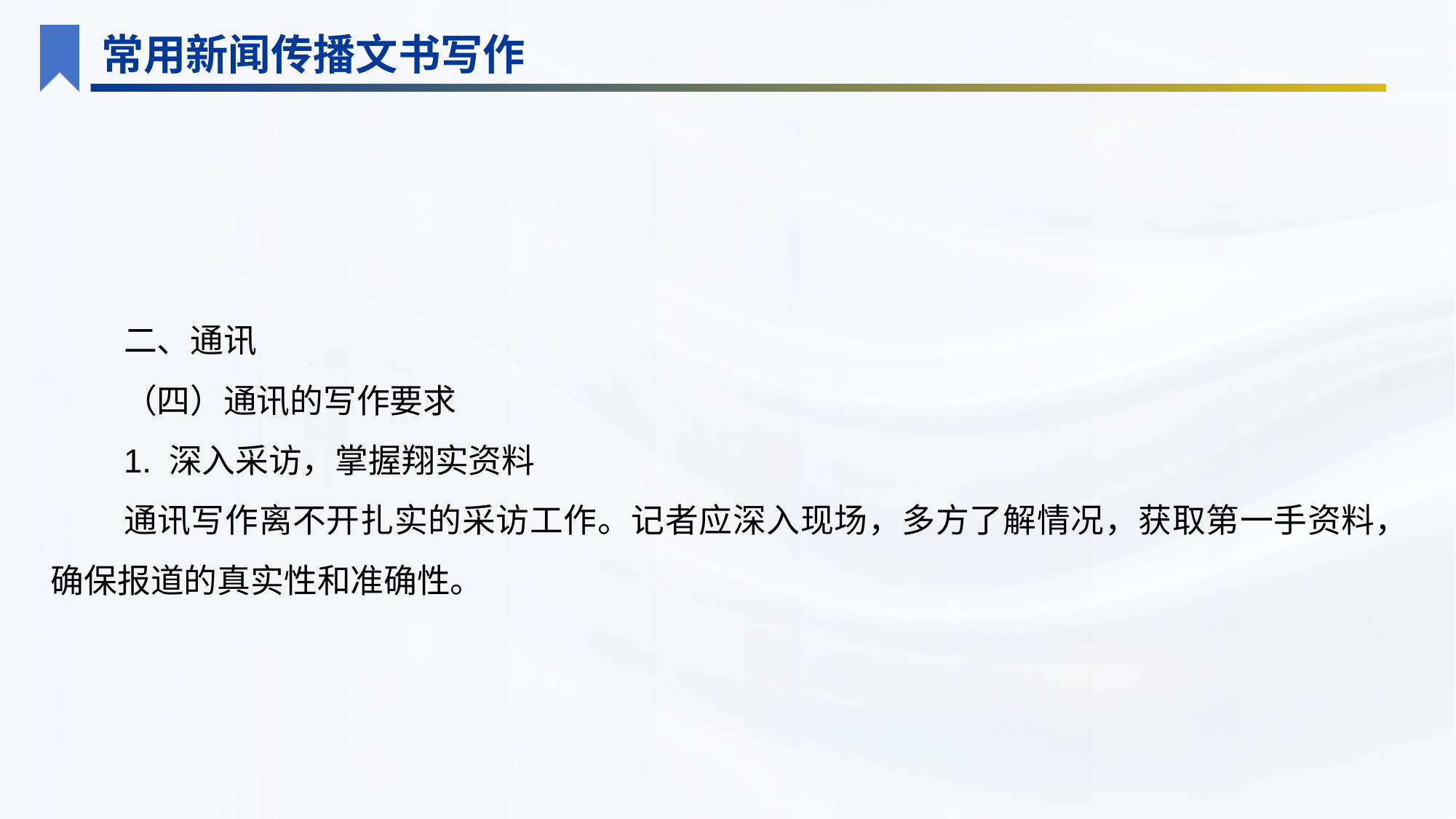

常用新闻传播文书写作
二、通讯
（四）通讯的写作要求
1. 深入采访，掌握翔实资料
通讯写作离不开扎实的采访工作。记者应深入现场，多方了解情况，获取第一手资料，确保报道的真实性和准确性。